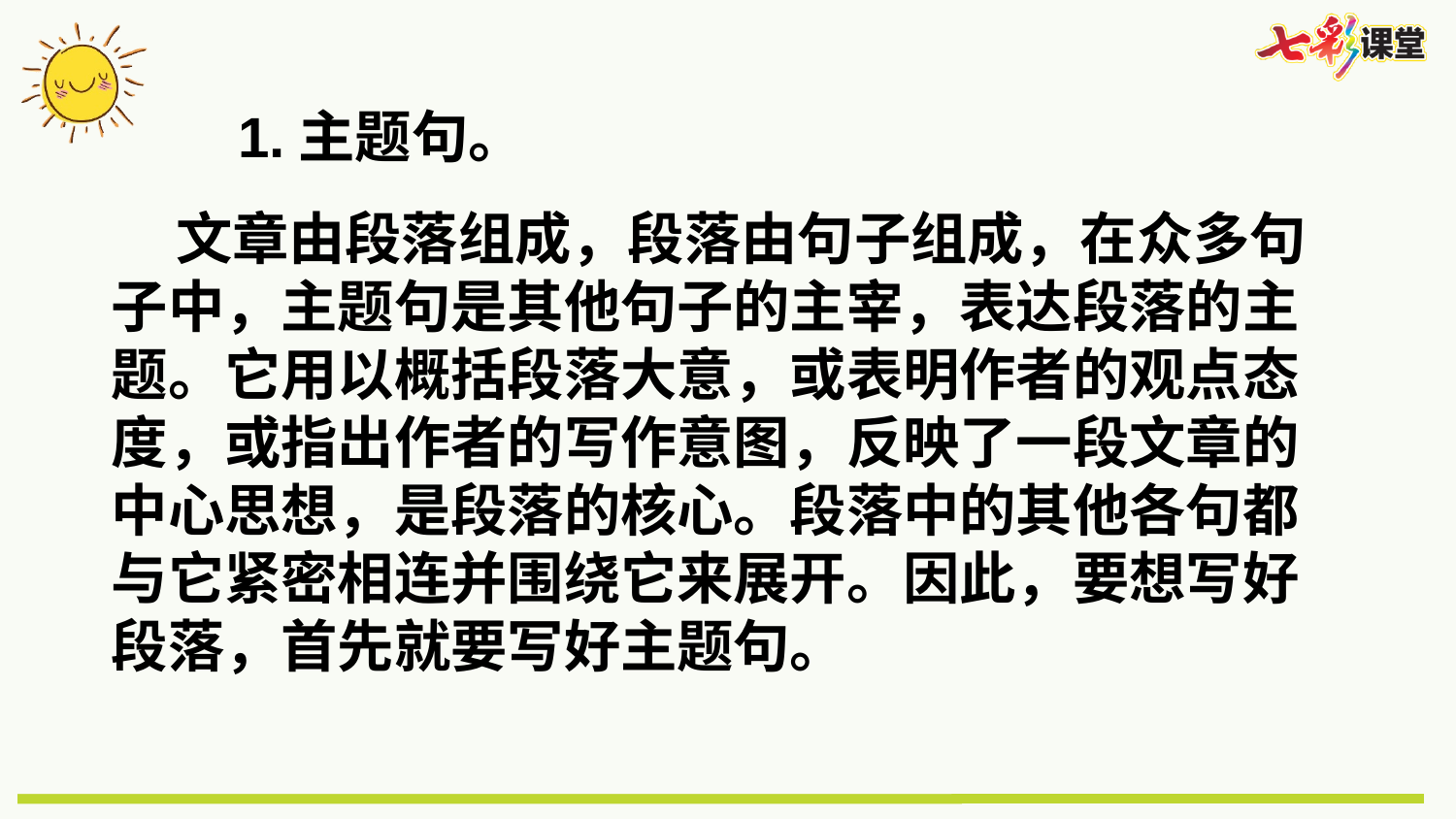

1.主题句。
    文章由段落组成，段落由句子组成，在众多句子中，主题句是其他句子的主宰，表达段落的主题。它用以概括段落大意，或表明作者的观点态度，或指出作者的写作意图，反映了一段文章的中心思想，是段落的核心。段落中的其他各句都与它紧密相连并围绕它来展开。因此，要想写好段落，首先就要写好主题句。